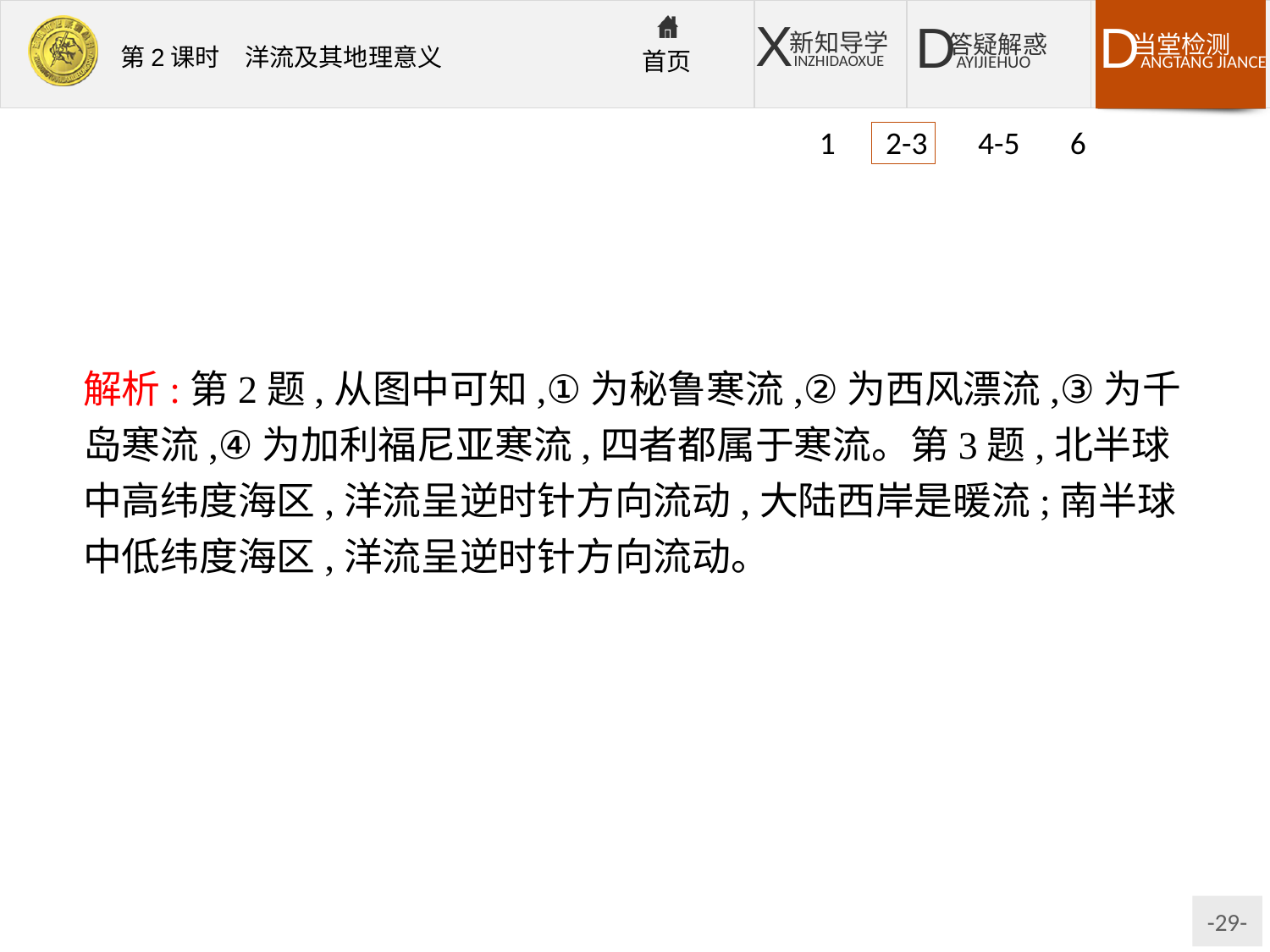

1       2-3       4-5       6

解析:第2题,从图中可知,①为秘鲁寒流,②为西风漂流,③为千岛寒流,④为加利福尼亚寒流,四者都属于寒流。第3题,北半球中高纬度海区,洋流呈逆时针方向流动,大陆西岸是暖流;南半球中低纬度海区,洋流呈逆时针方向流动。
答案:2.B　3.C